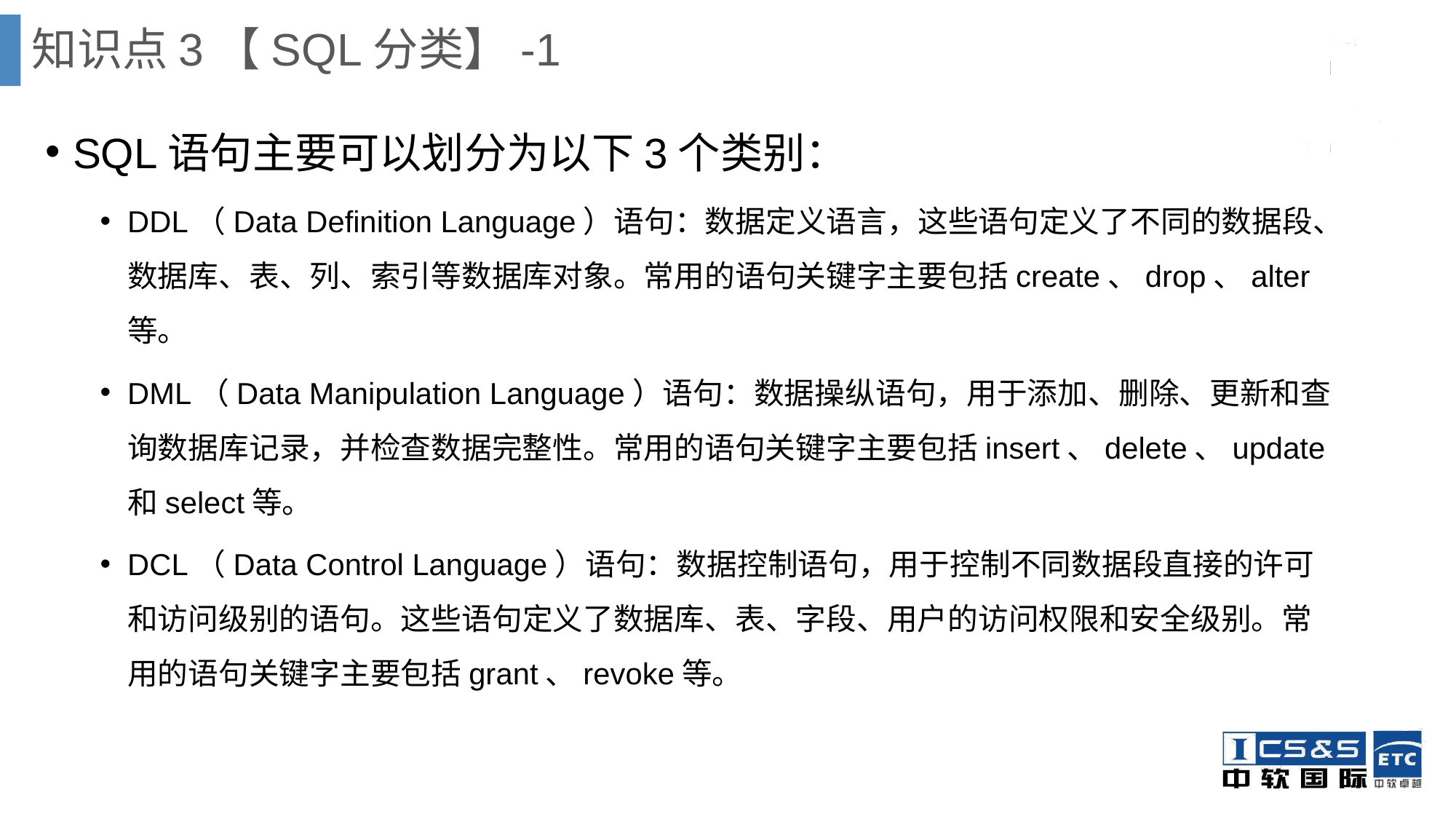

知识点3【SQL分类】-1
SQL语句主要可以划分为以下3个类别：
DDL（Data Definition Language）语句：数据定义语言，这些语句定义了不同的数据段、数据库、表、列、索引等数据库对象。常用的语句关键字主要包括create、drop、alter等。
DML（Data Manipulation Language）语句：数据操纵语句，用于添加、删除、更新和查询数据库记录，并检查数据完整性。常用的语句关键字主要包括insert、delete、update和select等。
DCL（Data Control Language）语句：数据控制语句，用于控制不同数据段直接的许可和访问级别的语句。这些语句定义了数据库、表、字段、用户的访问权限和安全级别。常用的语句关键字主要包括grant、revoke等。